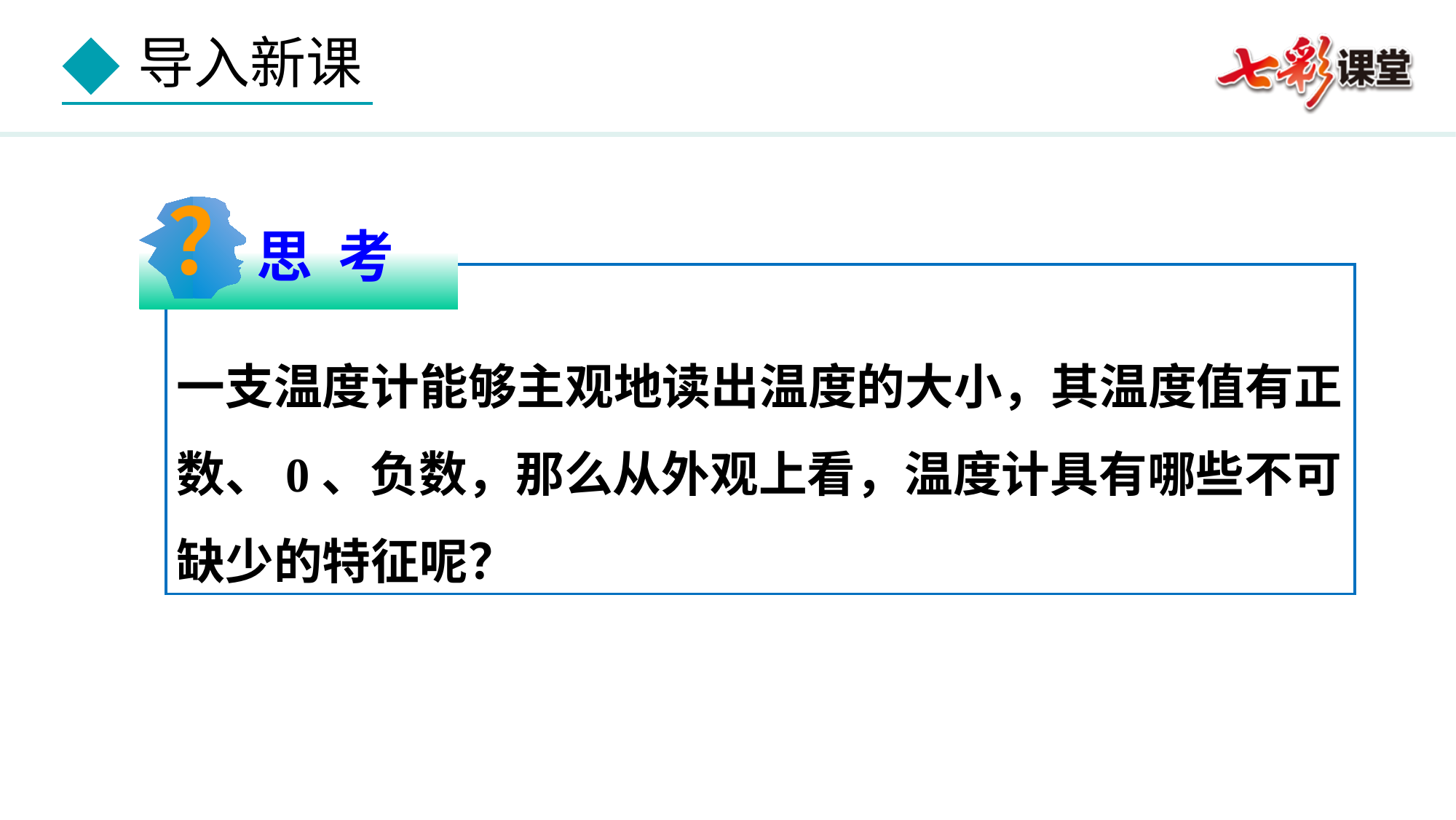

？

思  考

一支温度计能够主观地读出温度的大小，其温度值有正数、0、负数，那么从外观上看，温度计具有哪些不可缺少的特征呢？